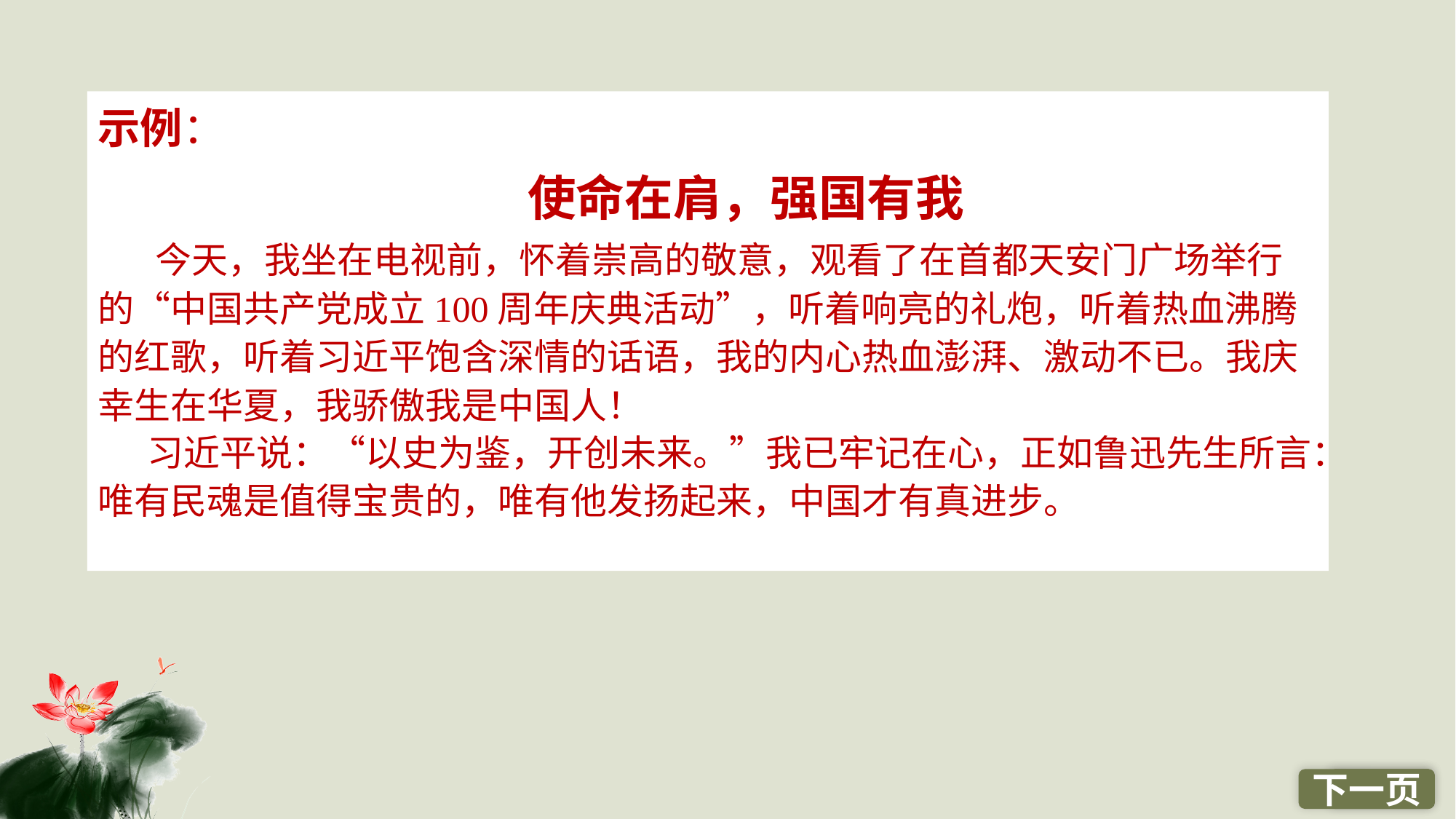

示例：
       使命在肩，强国有我
     今天，我坐在电视前，怀着崇高的敬意，观看了在首都天安门广场举行的“中国共产党成立100周年庆典活动”，听着响亮的礼炮，听着热血沸腾的红歌，听着习近平饱含深情的话语，我的内心热血澎湃、激动不已。我庆幸生在华夏，我骄傲我是中国人！
     习近平说：“以史为鉴，开创未来。”我已牢记在心，正如鲁迅先生所言：唯有民魂是值得宝贵的，唯有他发扬起来，中国才有真进步。

下一页